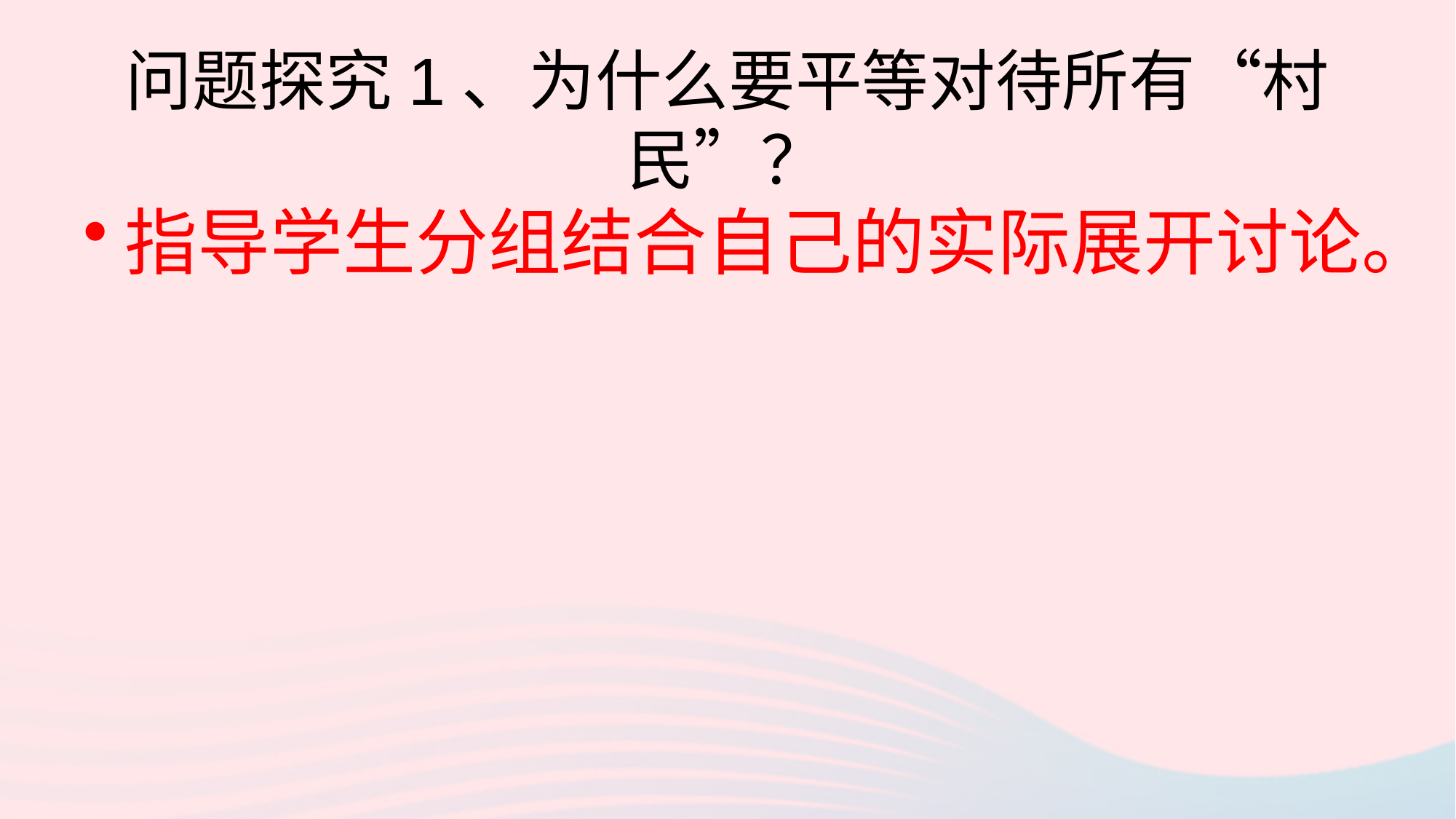

# 问题探究1、为什么要平等对待所有“村民”？
指导学生分组结合自己的实际展开讨论。